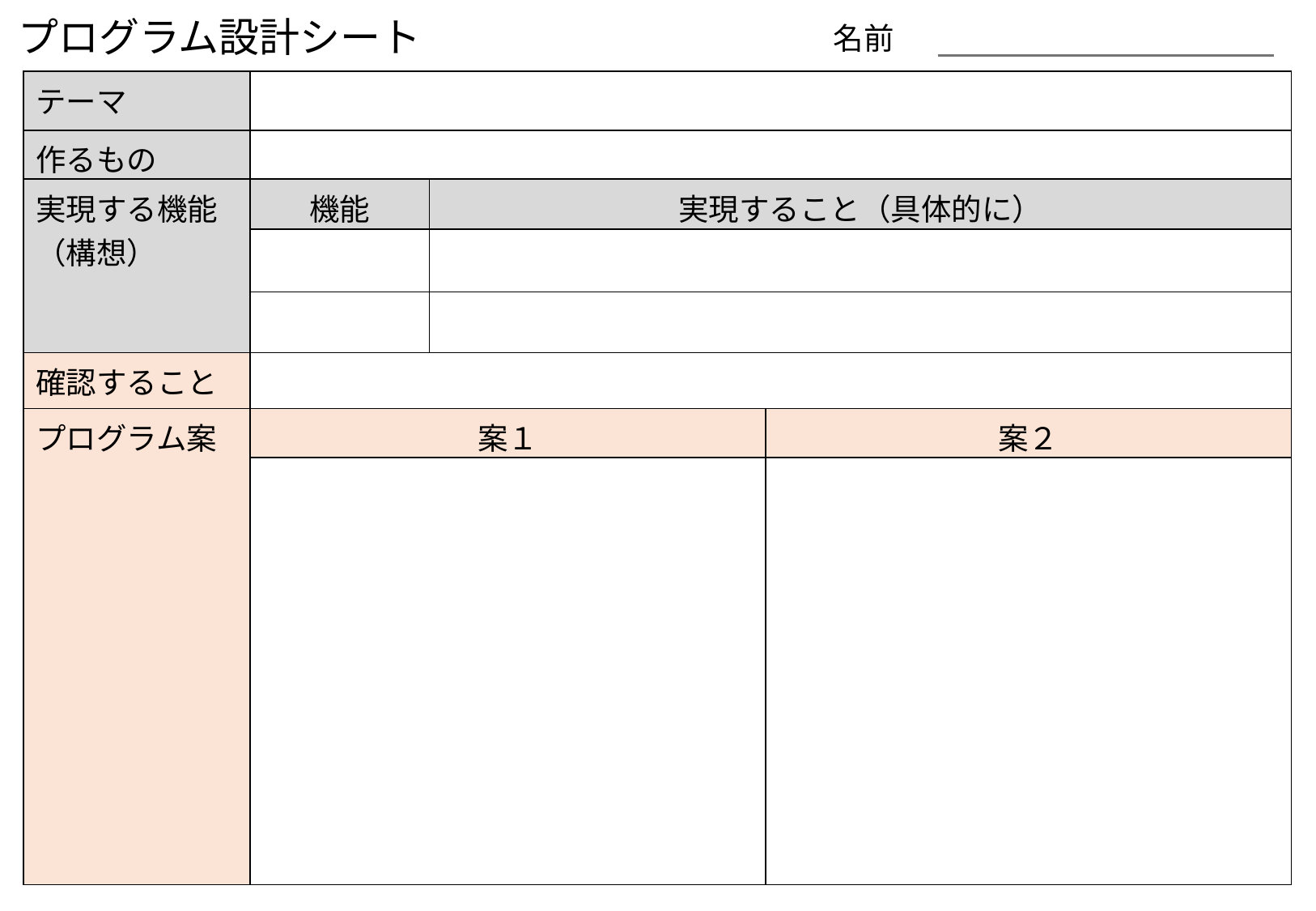

プログラム設計シート

名前
| テーマ |  |  |  |
| --- | --- | --- | --- |
| 作るもの |  |  |  |
| 実現する機能（構想） | 機能 | 実現すること（具体的に） | 実現すること（具体的に） |
|  |  |  | 自転車のライトが点灯するくらい暗い時にLEDが点灯する |
|  |  |  | 目覚まし時計ぐらい大きな音が鳴る （10m先の人も気づくぐらいの音） |
| 確認すること |  |  |  |
| プログラム案 | 案１ |  | 案２ |
|  |  |  |  |